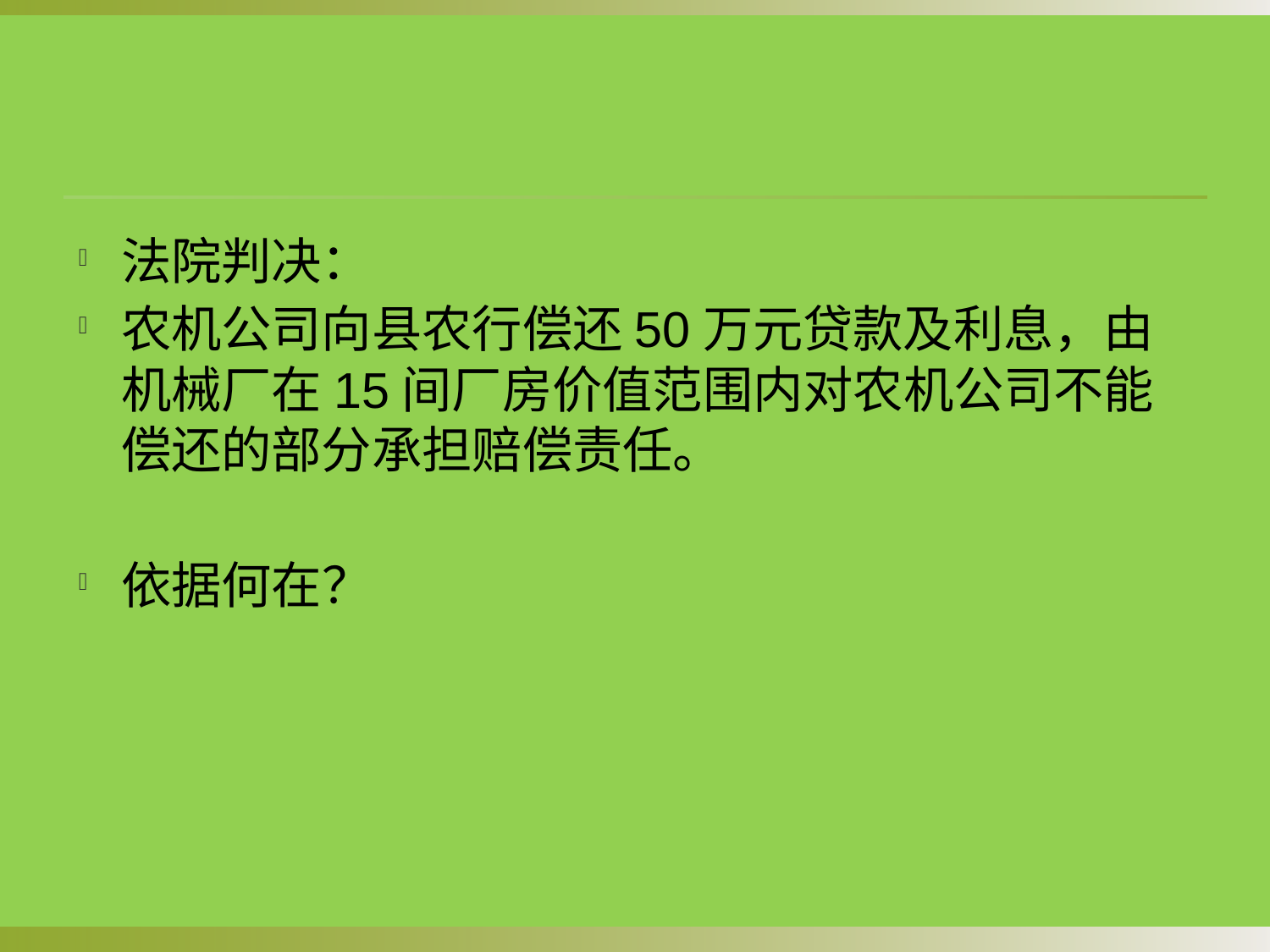

法院判决：
农机公司向县农行偿还50万元贷款及利息，由机械厂在15间厂房价值范围内对农机公司不能偿还的部分承担赔偿责任。

依据何在？